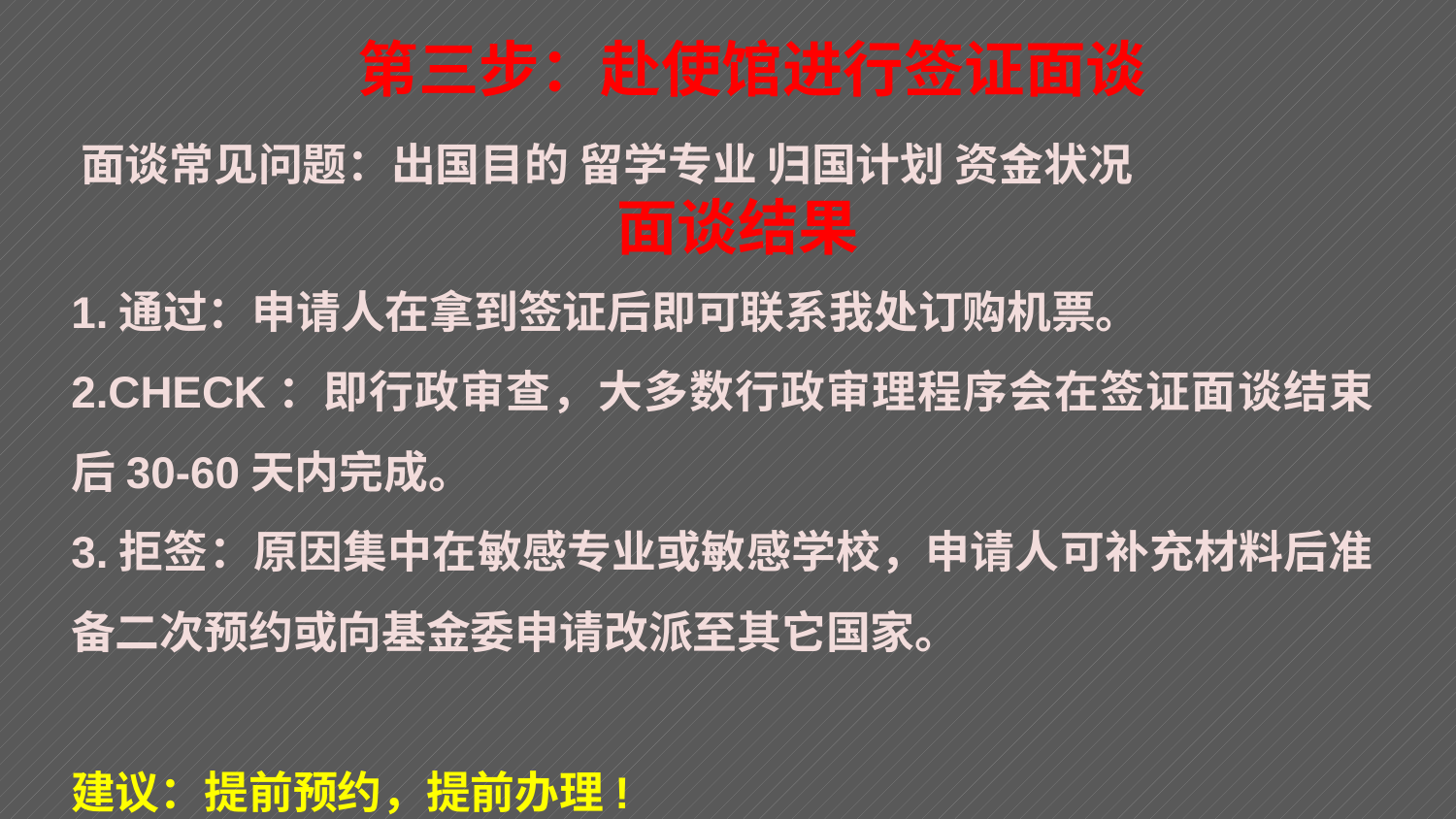

第三步：赴使馆进行签证面谈
 面谈常见问题：出国目的 留学专业 归国计划 资金状况
面谈结果
1.通过：申请人在拿到签证后即可联系我处订购机票。
2.CHECK：即行政审查，大多数行政审理程序会在签证面谈结束后30-60天内完成。
3.拒签：原因集中在敏感专业或敏感学校，申请人可补充材料后准备二次预约或向基金委申请改派至其它国家。

建议：提前预约，提前办理!